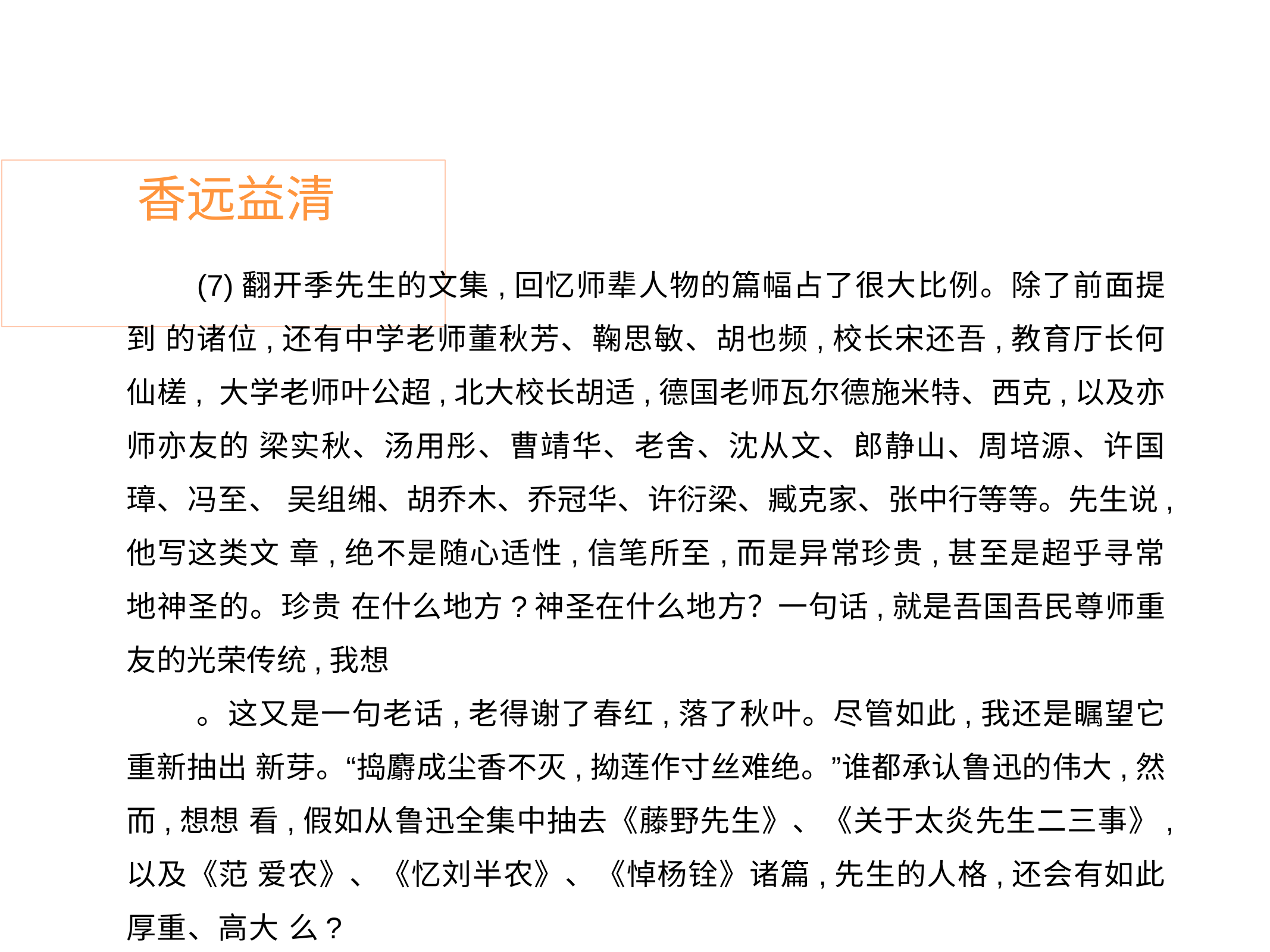

# 香远益清
(7)翻开季先生的文集,回忆师辈人物的篇幅占了很大比例。除了前面提到 的诸位,还有中学老师董秋芳、鞠思敏、胡也频,校长宋还吾,教育厅长何仙槎, 大学老师叶公超,北大校长胡适,德国老师瓦尔德施米特、西克,以及亦师亦友的 梁实秋、汤用彤、曹靖华、老舍、沈从文、郎静山、周培源、许国璋、冯至、 吴组缃、胡乔木、乔冠华、许衍梁、臧克家、张中行等等。先生说,他写这类文 章,绝不是随心适性,信笔所至,而是异常珍贵,甚至是超乎寻常地神圣的。珍贵 在什么地方?神圣在什么地方？一句话,就是吾国吾民尊师重友的光荣传统,我想
。这又是一句老话,老得谢了春红,落了秋叶。尽管如此,我还是瞩望它重新抽出 新芽。“捣麝成尘香不灭,拗莲作寸丝难绝。”谁都承认鲁迅的伟大,然而,想想 看,假如从鲁迅全集中抽去《藤野先生》、《关于太炎先生二三事》,以及《范 爱农》、《忆刘半农》、《悼杨铨》诸篇,先生的人格,还会有如此厚重、高大 么?